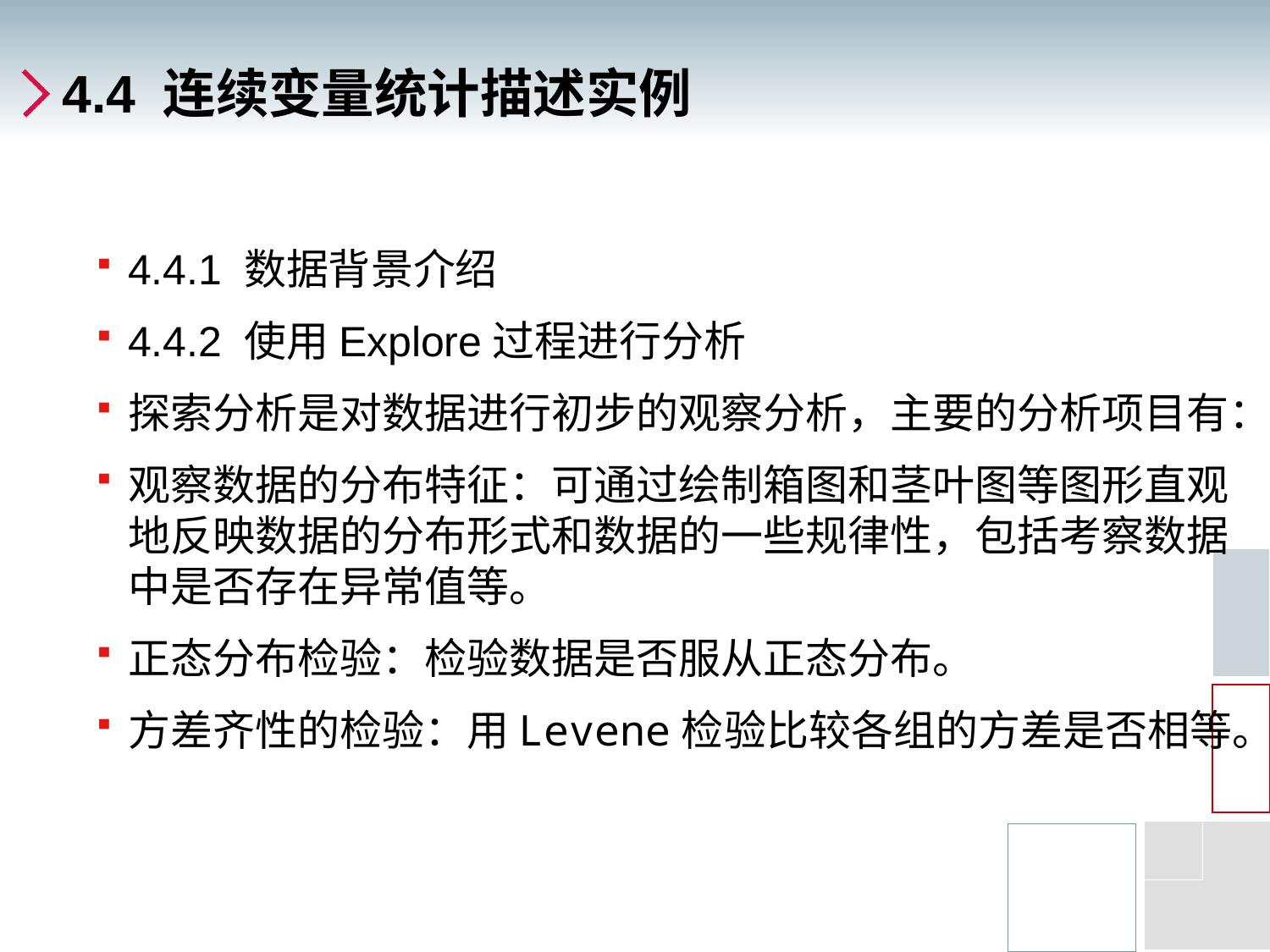

# 4.4 连续变量统计描述实例
4.4.1 数据背景介绍
4.4.2 使用Explore过程进行分析
探索分析是对数据进行初步的观察分析，主要的分析项目有：
观察数据的分布特征：可通过绘制箱图和茎叶图等图形直观地反映数据的分布形式和数据的一些规律性，包括考察数据中是否存在异常值等。
正态分布检验：检验数据是否服从正态分布。
方差齐性的检验：用Levene检验比较各组的方差是否相等。